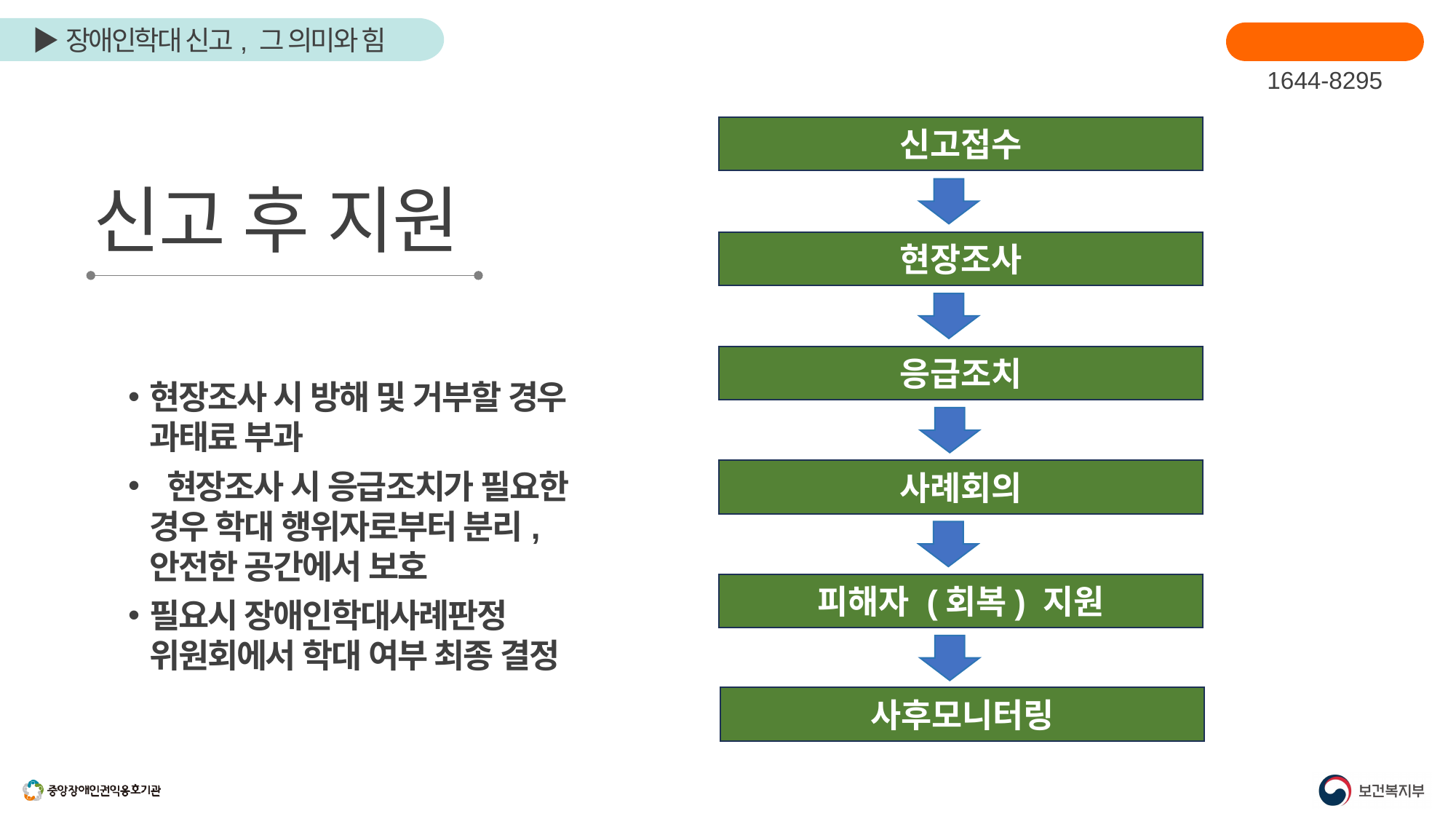

장애인학대신고
1644-8295
신고접수

현장조사

응급조치

사례회의

피해자 (회복) 지원

사후모니터링
신고 후 지원
현장조사 시 방해 및 거부할 경우 과태료 부과
 현장조사 시 응급조치가 필요한 경우 학대 행위자로부터 분리, 안전한 공간에서 보호
필요시 장애인학대사례판정 위원회에서 학대 여부 최종 결정